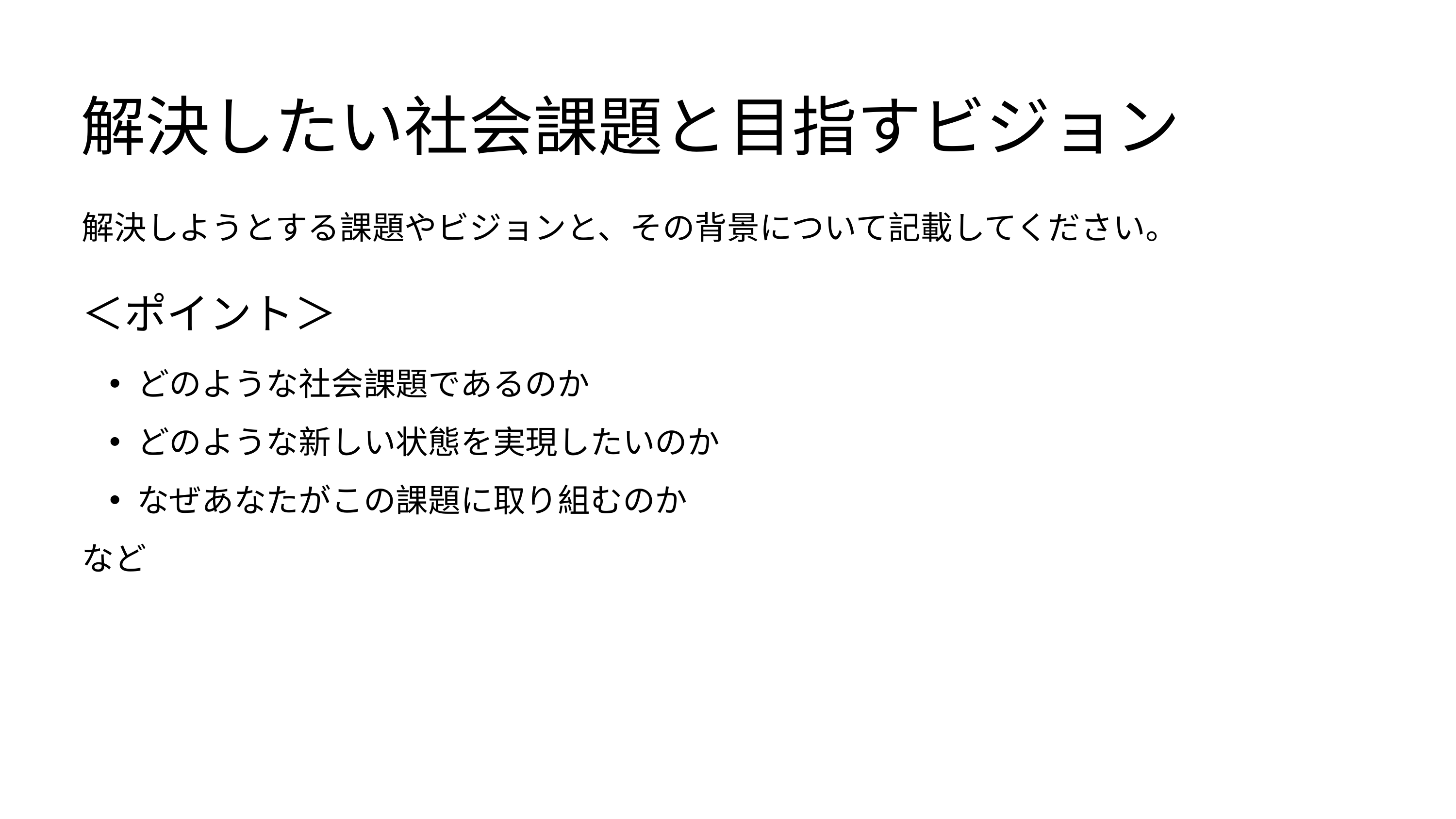

解決したい社会課題と目指すビジョン
解決しようとする課題やビジョンと、その背景について記載してください。
＜ポイント＞
どのような社会課題であるのか
どのような新しい状態を実現したいのか
なぜあなたがこの課題に取り組むのか
など